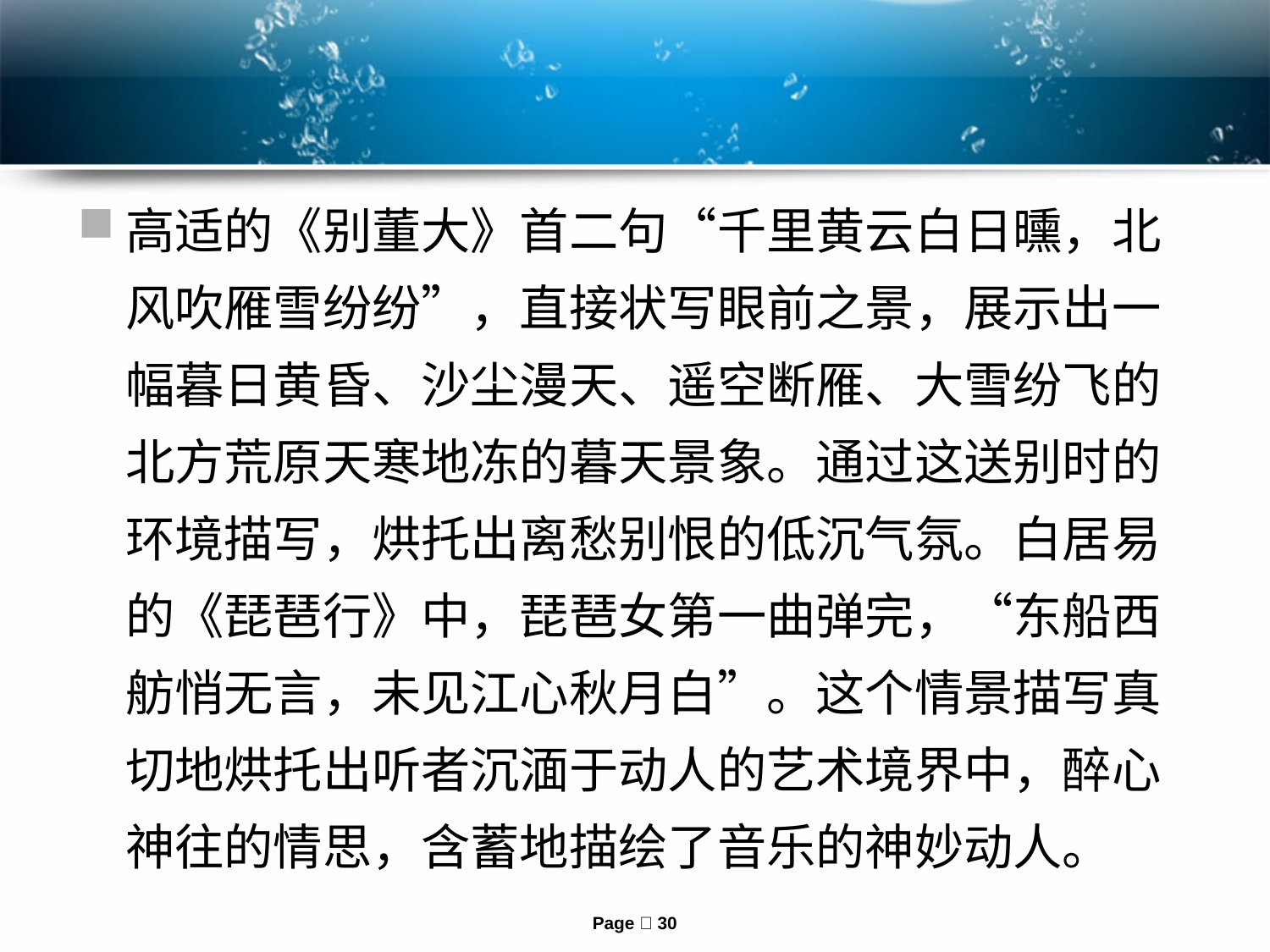

高适的《别董大》首二句“千里黄云白日曛，北风吹雁雪纷纷”，直接状写眼前之景，展示出一幅暮日黄昏、沙尘漫天、遥空断雁、大雪纷飞的北方荒原天寒地冻的暮天景象。通过这送别时的环境描写，烘托出离愁别恨的低沉气氛。白居易的《琵琶行》中，琵琶女第一曲弹完，“东船西舫悄无言，未见江心秋月白”。这个情景描写真切地烘托出听者沉湎于动人的艺术境界中，醉心神往的情思，含蓄地描绘了音乐的神妙动人。